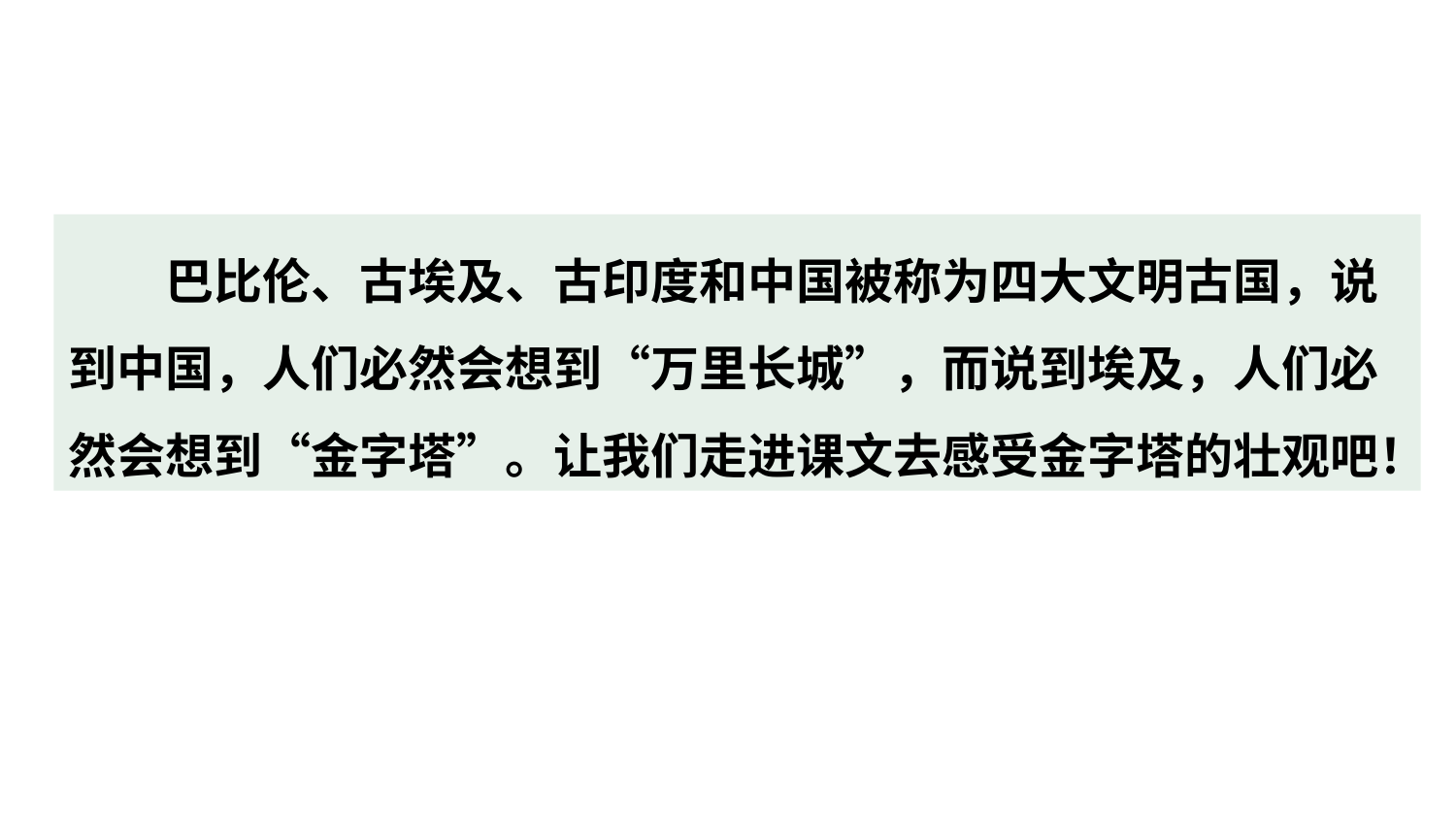

巴比伦、古埃及、古印度和中国被称为四大文明古国，说到中国，人们必然会想到“万里长城”，而说到埃及，人们必然会想到“金字塔”。让我们走进课文去感受金字塔的壮观吧！